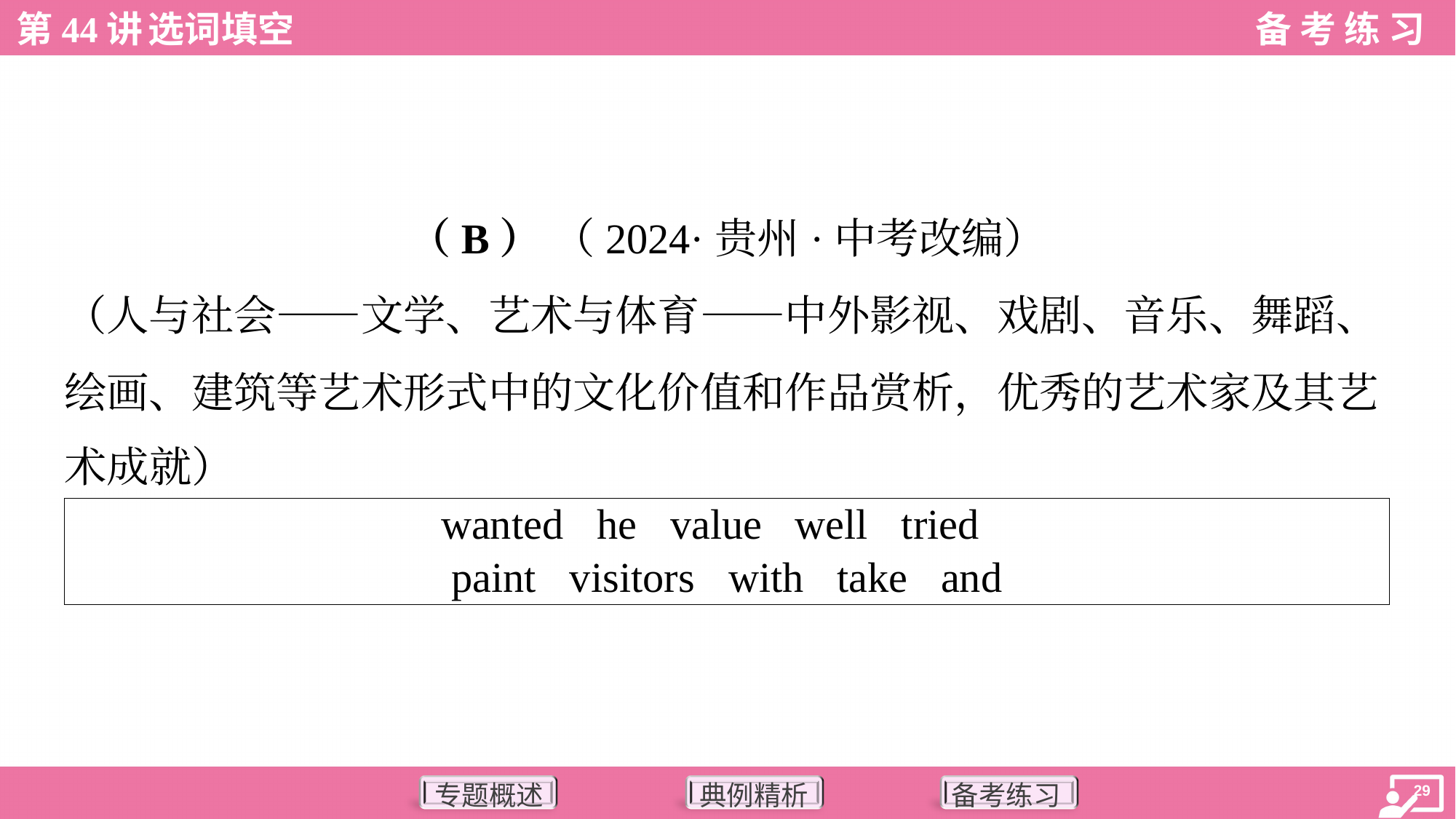

（B） （2024·贵州·中考改编）
（人与社会——文学、艺术与体育——中外影视、戏剧、音乐、舞蹈、
绘画、建筑等艺术形式中的文化价值和作品赏析，优秀的艺术家及其艺
术成就）
| wanted he value well tried paint visitors with take and |
| --- |